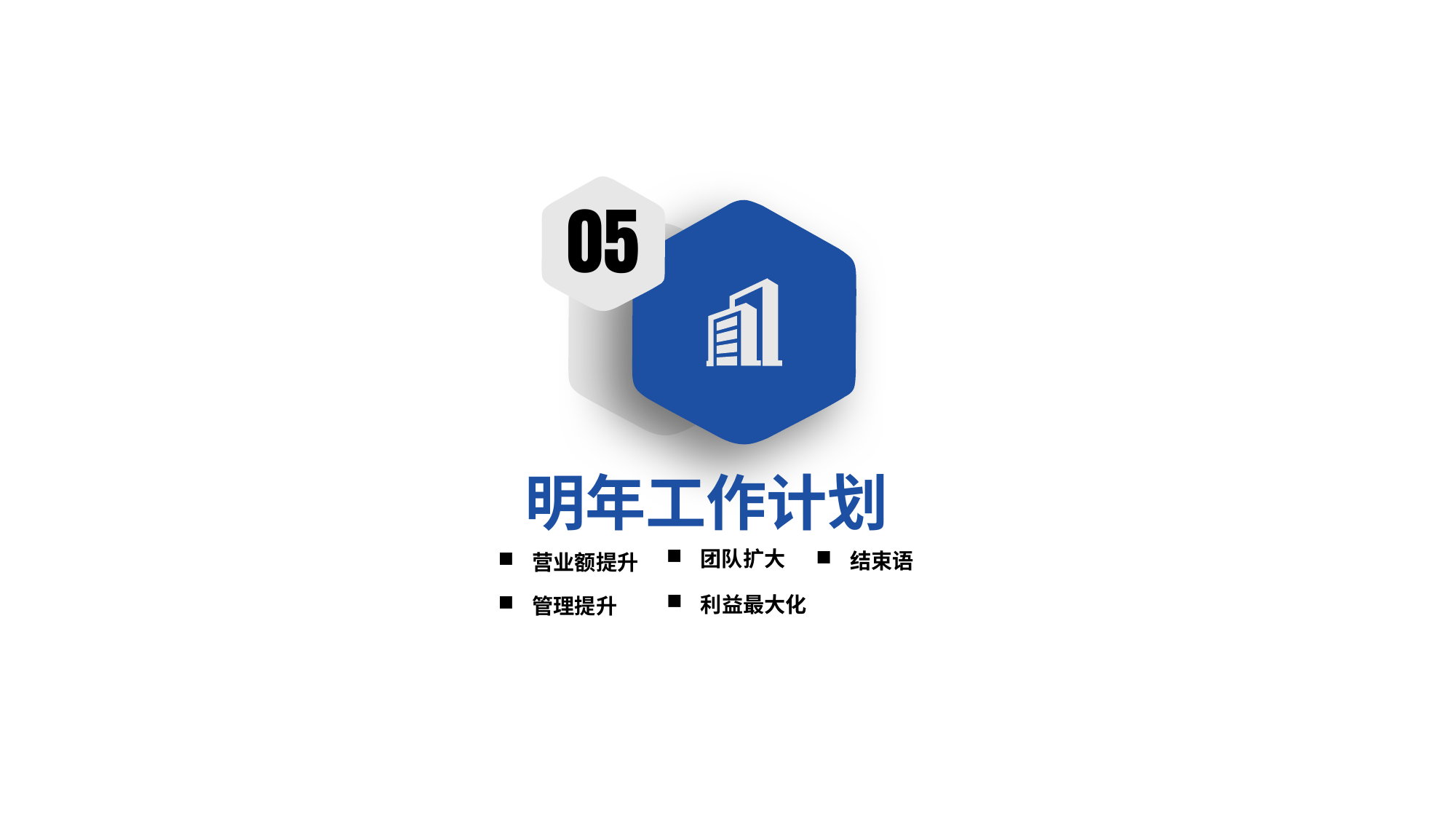

05

明年工作计划
团队扩大
结束语
营业额提升
利益最大化
管理提升